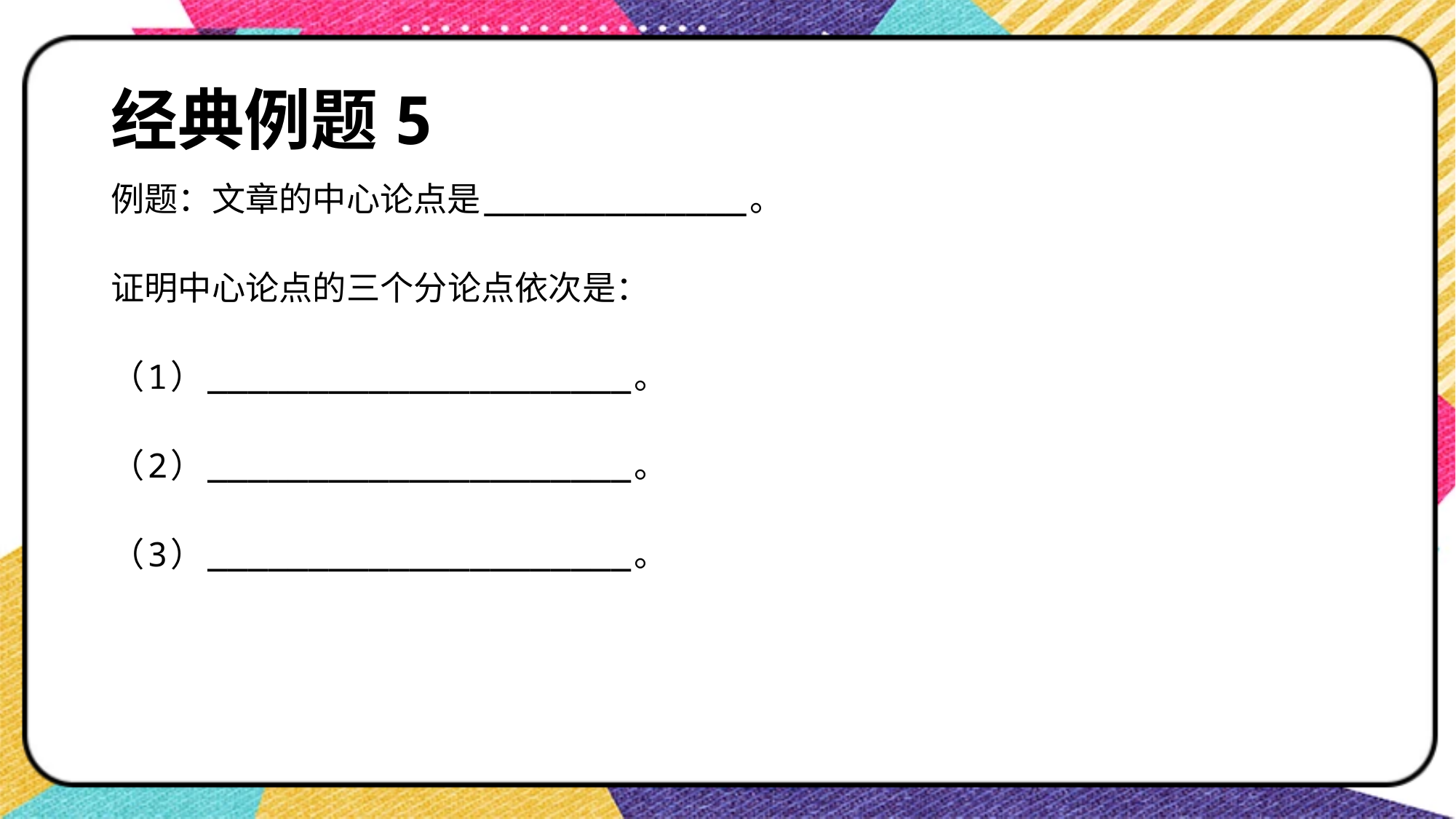

# 经典例题5
例题：文章的中心论点是_____________。
证明中心论点的三个分论点依次是：
（1）_____________________。
（2）_____________________。
（3）_____________________。